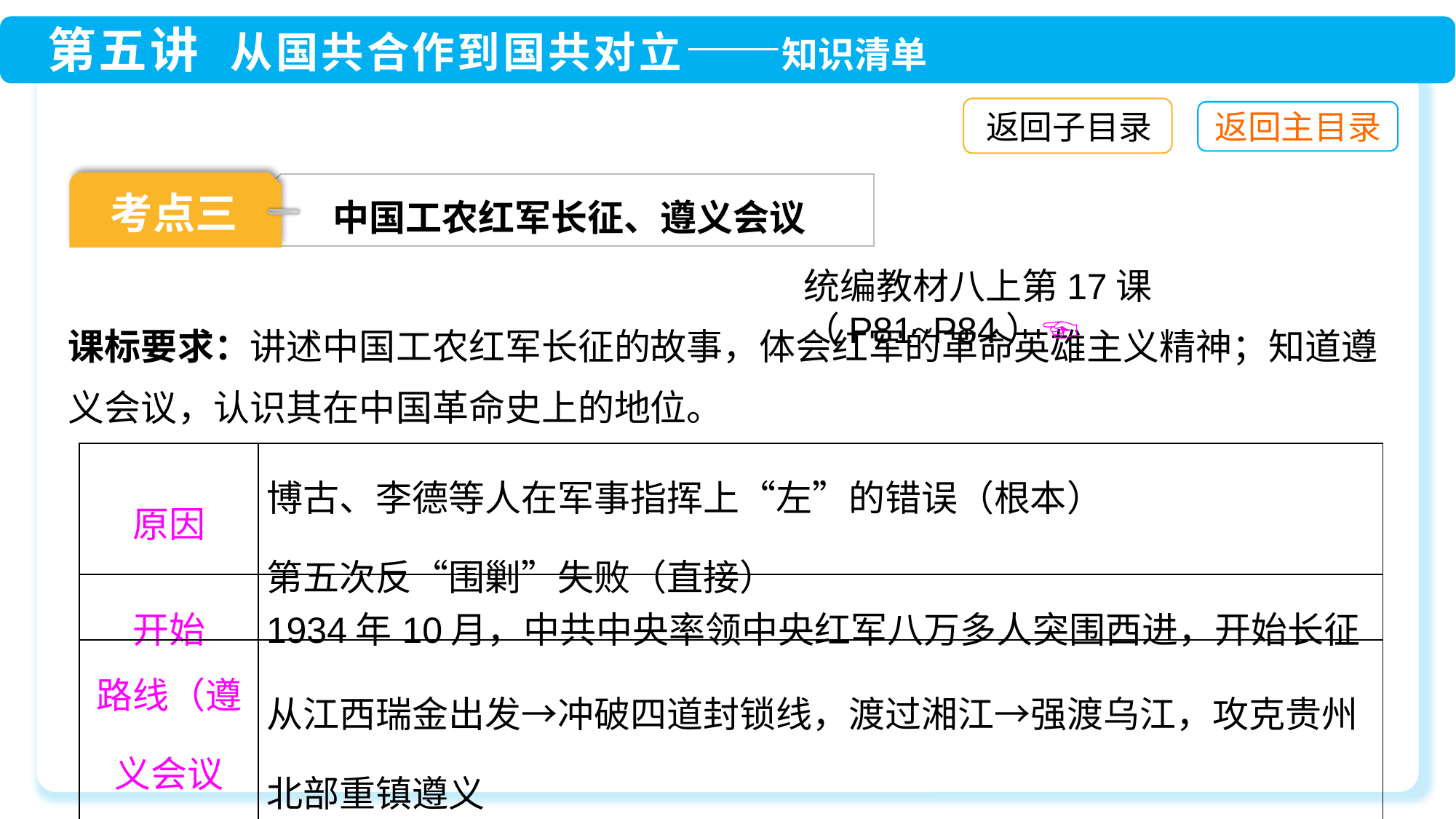

返回子目录
考点三

中国工农红军长征、遵义会议

统编教材八上第17课（P81~P84）☜
课标要求：讲述中国工农红军长征的故事，体会红军的革命英雄主义精神；知道遵义会议，认识其在中国革命史上的地位。
| 原因 | 博古、李德等人在军事指挥上“左”的错误（根本） 第五次反“围剿”失败（直接） |
| --- | --- |
| 开始 | 1934年10月，中共中央率领中央红军八万多人突围西进，开始长征 |
| 路线（遵义会议前） | 从江西瑞金出发→冲破四道封锁线，渡过湘江→强渡乌江，攻克贵州北部重镇遵义 |